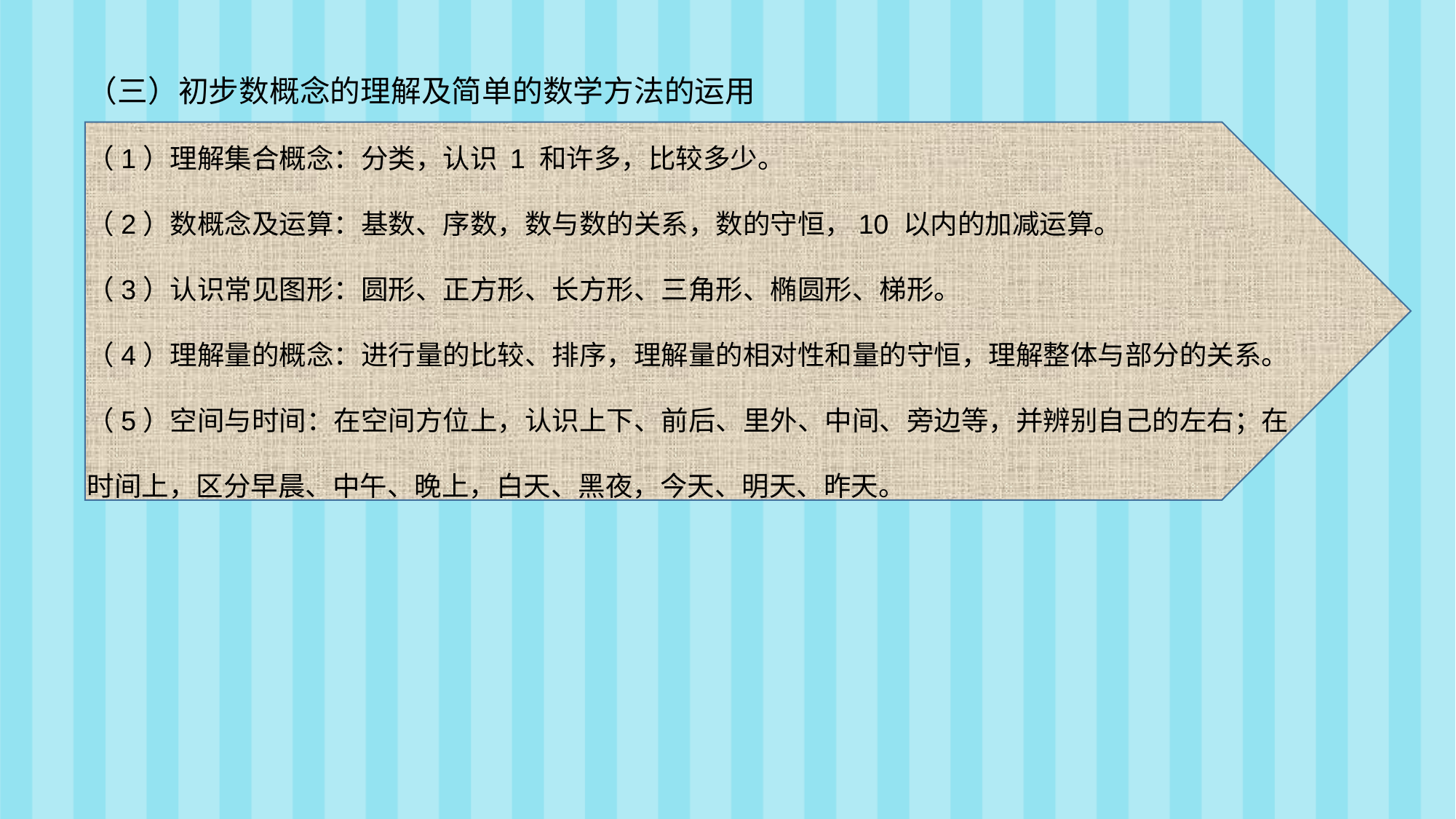

（三）初步数概念的理解及简单的数学方法的运用
（1）理解集合概念：分类，认识 1 和许多，比较多少。
（2）数概念及运算：基数、序数，数与数的关系，数的守恒，10 以内的加减运算。
（3）认识常见图形：圆形、正方形、长方形、三角形、椭圆形、梯形。
（4）理解量的概念：进行量的比较、排序，理解量的相对性和量的守恒，理解整体与部分的关系。
（5）空间与时间：在空间方位上，认识上下、前后、里外、中间、旁边等，并辨别自己的左右；在时间上，区分早晨、中午、晚上，白天、黑夜，今天、明天、昨天。